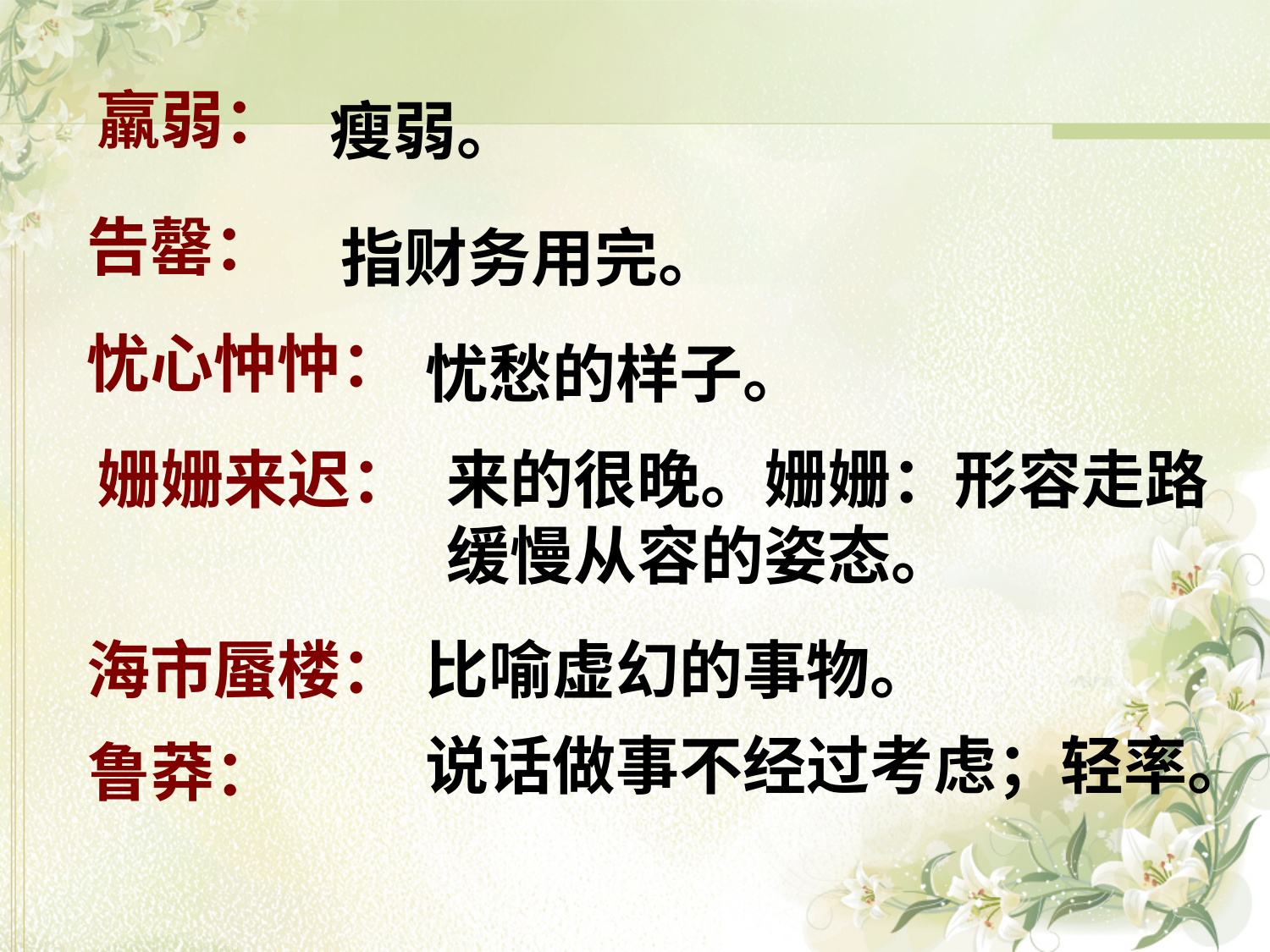

羸弱：
瘦弱。
告罄：
指财务用完。
忧心忡忡：
忧愁的样子。
姗姗来迟：
来的很晚。姗姗：形容走路缓慢从容的姿态。

海市蜃楼：
比喻虚幻的事物。
说话做事不经过考虑；轻率。
鲁莽：